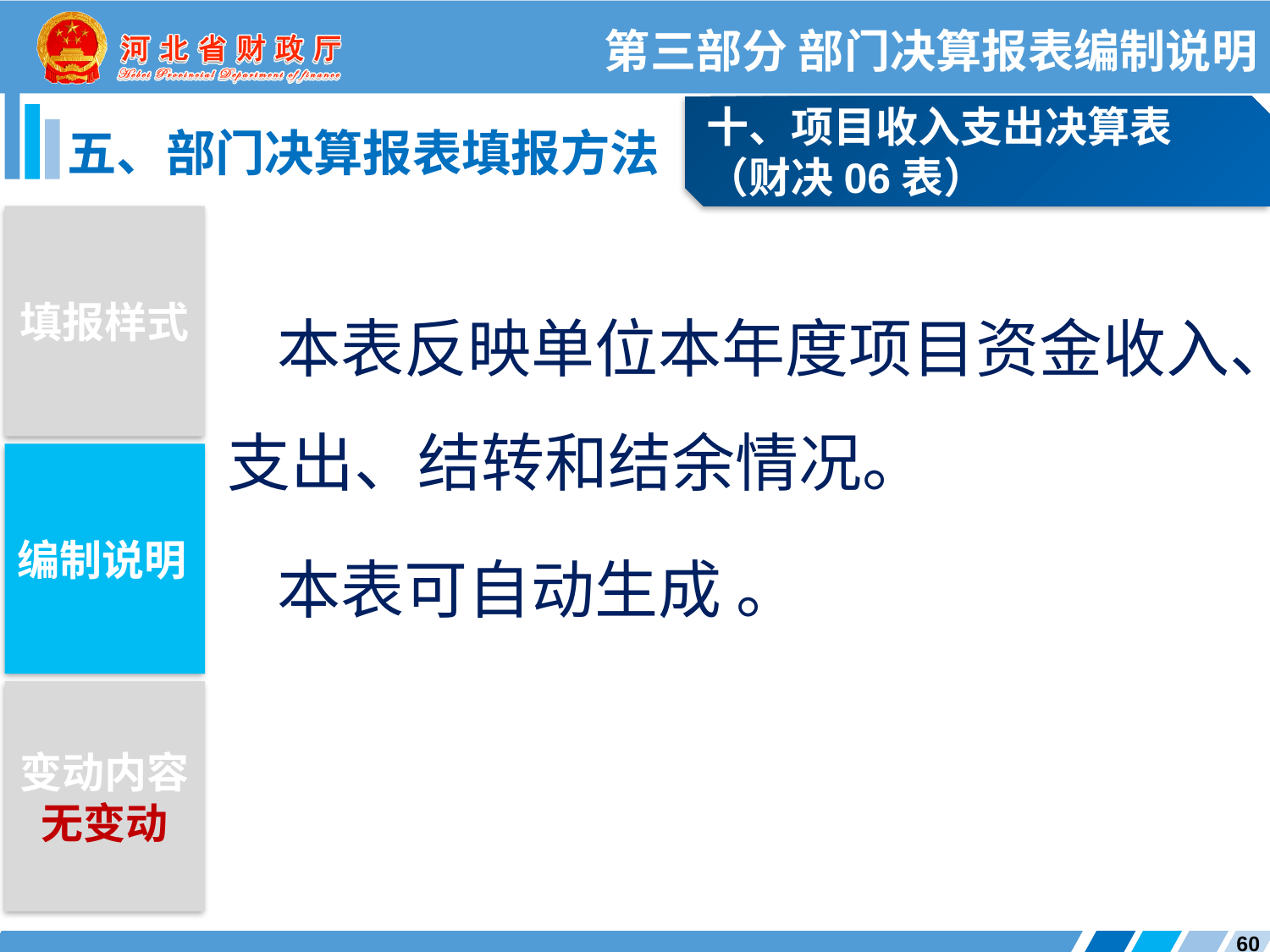

第三部分 部门决算报表编制说明
十、项目收入支出决算表
（财决06表）
五、部门决算报表填报方法
填报样式

本表反映单位本年度项目资金收入、支出、结转和结余情况。
本表可自动生成 。
编制说明
变动内容
无变动
60